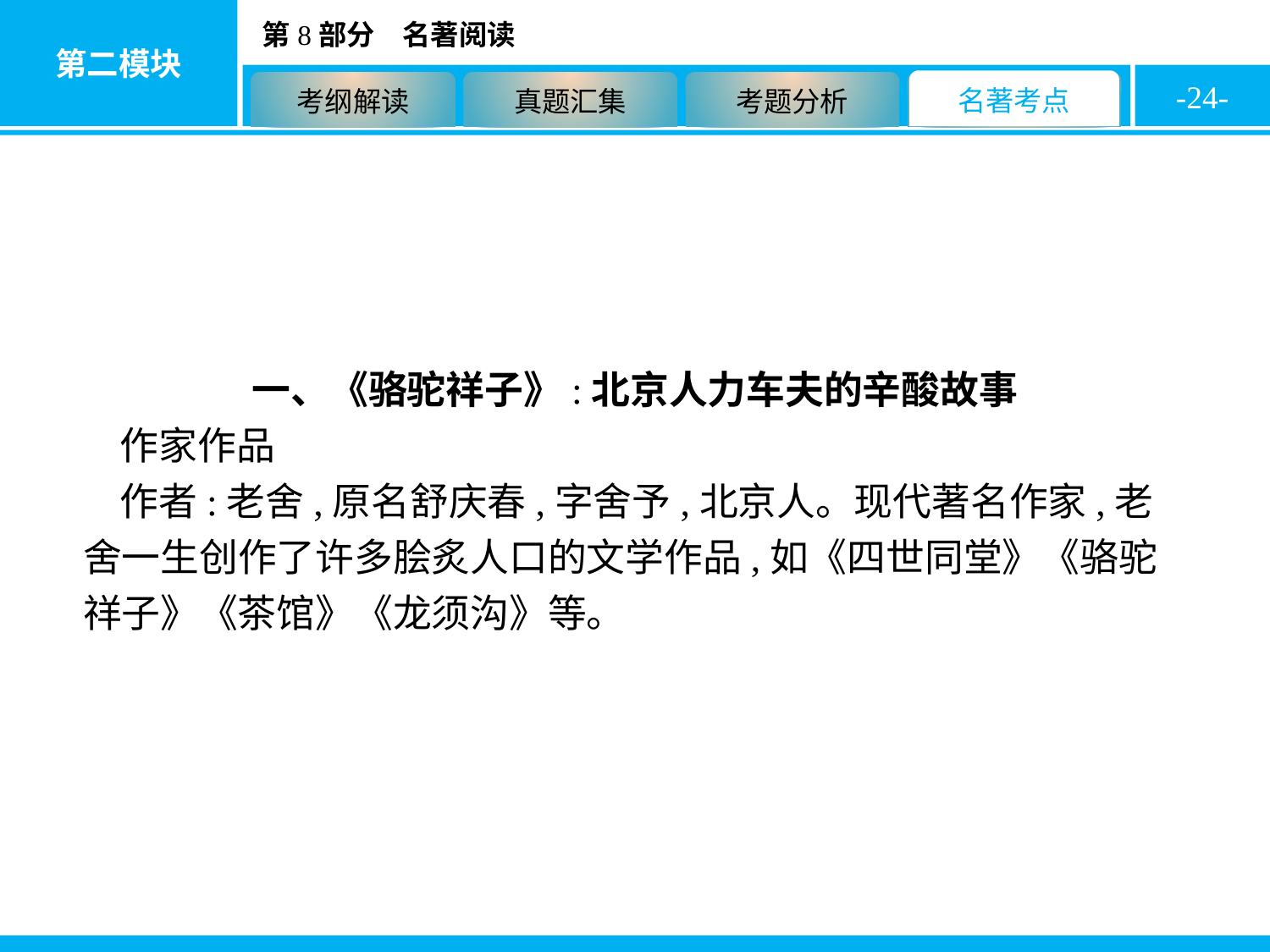

-24-
一、《骆驼祥子》:北京人力车夫的辛酸故事
作家作品
作者:老舍,原名舒庆春,字舍予,北京人。现代著名作家,老舍一生创作了许多脍炙人口的文学作品,如《四世同堂》《骆驼祥子》《茶馆》《龙须沟》等。